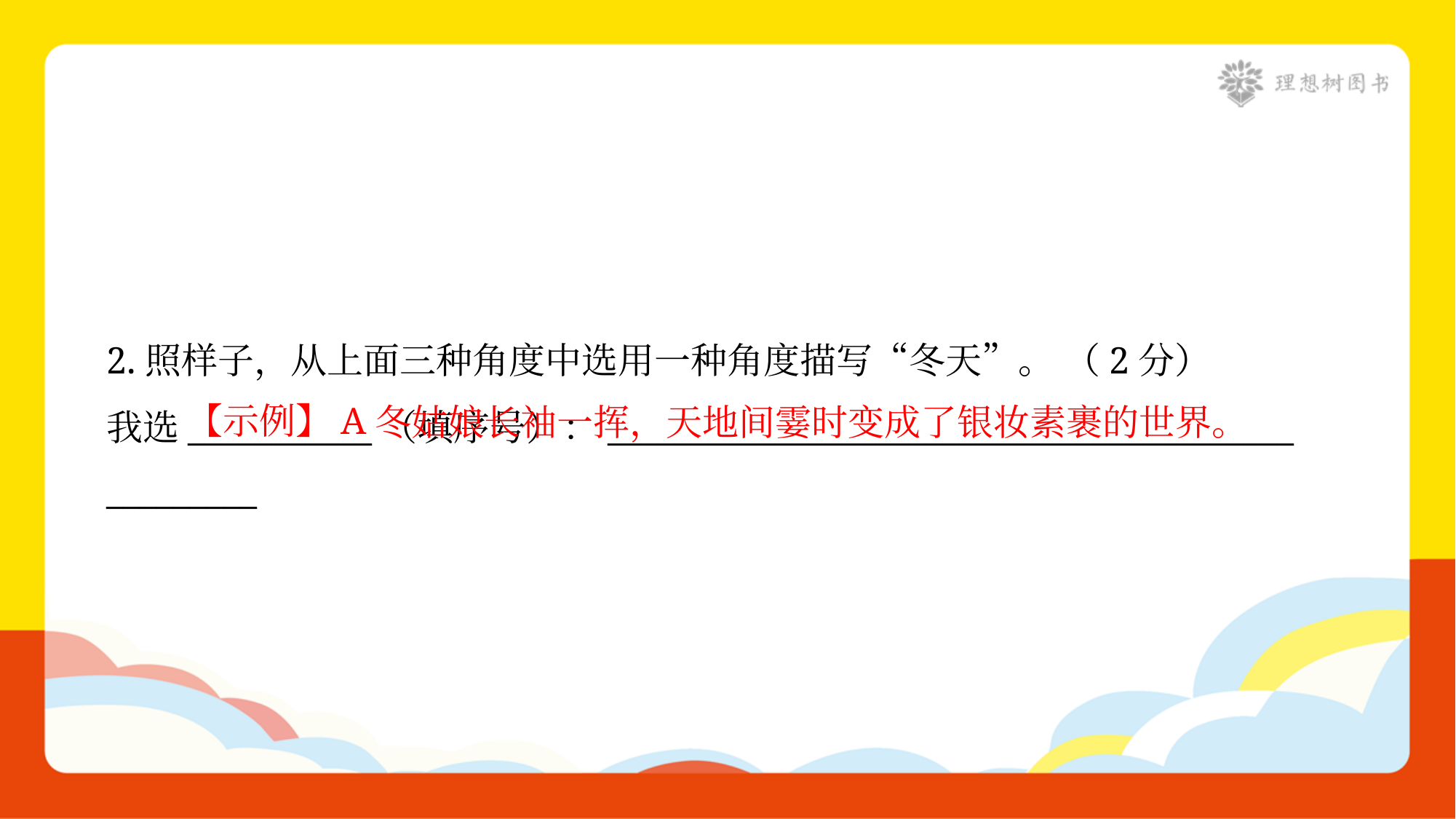

2.照样子，从上面三种角度中选用一种角度描写“冬天”。 （2分）
我选___________（填序号）：_________________________________________
_________
                            冬姑娘长袖一挥，天地间霎时变成了银妆素裹的世界。
【示例】A